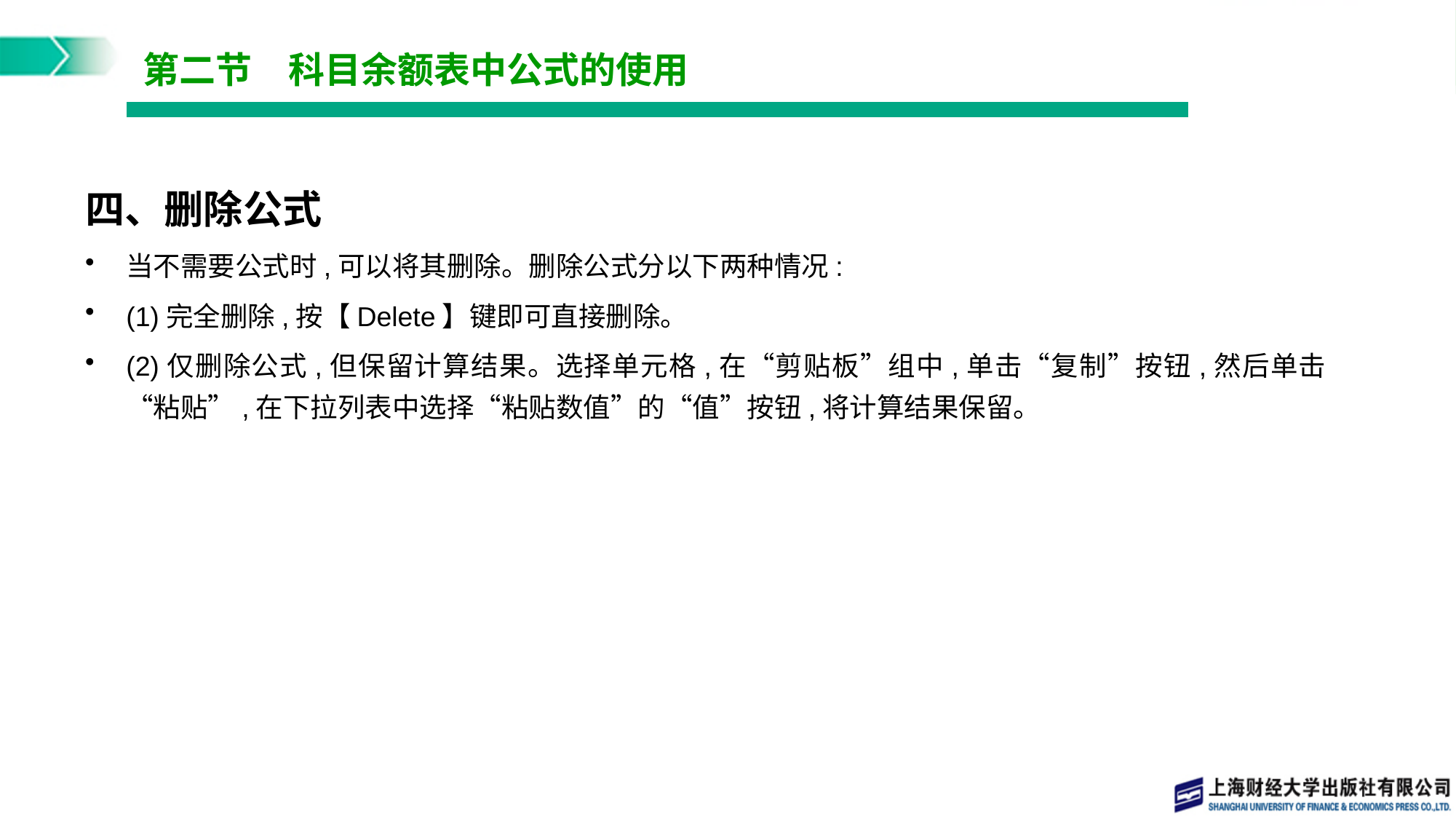

# 第二节　科目余额表中公式的使用
四、删除公式
当不需要公式时,可以将其删除。删除公式分以下两种情况:
(1)完全删除,按【Delete】键即可直接删除。
(2)仅删除公式,但保留计算结果。选择单元格,在“剪贴板”组中,单击“复制”按钮,然后单击“粘贴”,在下拉列表中选择“粘贴数值”的“值”按钮,将计算结果保留。